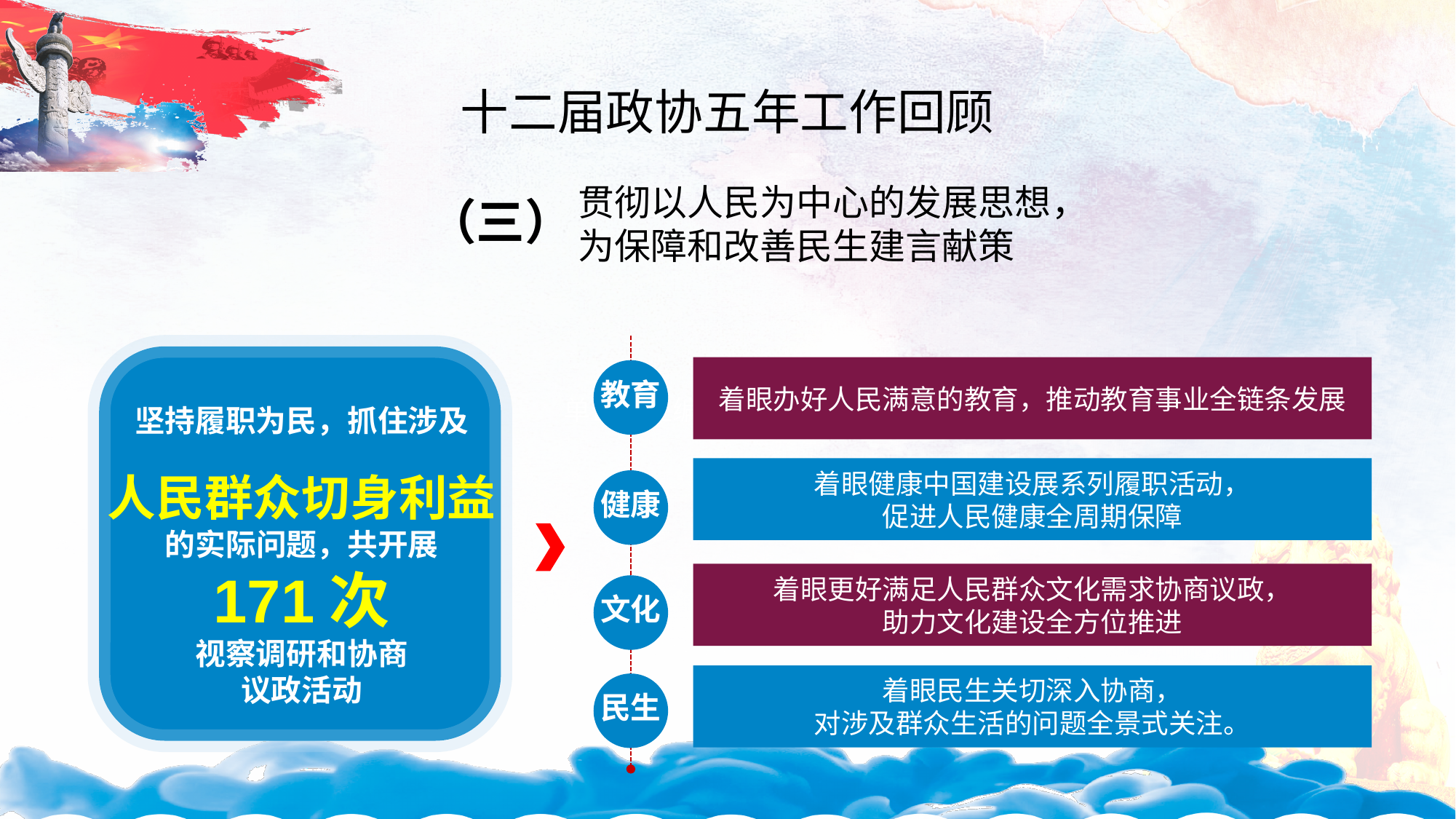

贯彻以人民为中心的发展思想，
为保障和改善民生建言献策
（三）

坚持履职为民，抓住涉及
人民群众切身利益
的实际问题，共开展
171次
视察调研和协商
议政活动
着眼办好人民满意的教育，推动教育事业全链条发展

教育
着眼健康中国建设展系列履职活动，
促进人民健康全周期保障

健康

着眼更好满足人民群众文化需求协商议政，
助力文化建设全方位推进

文化
着眼民生关切深入协商，
对涉及群众生活的问题全景式关注。

民生